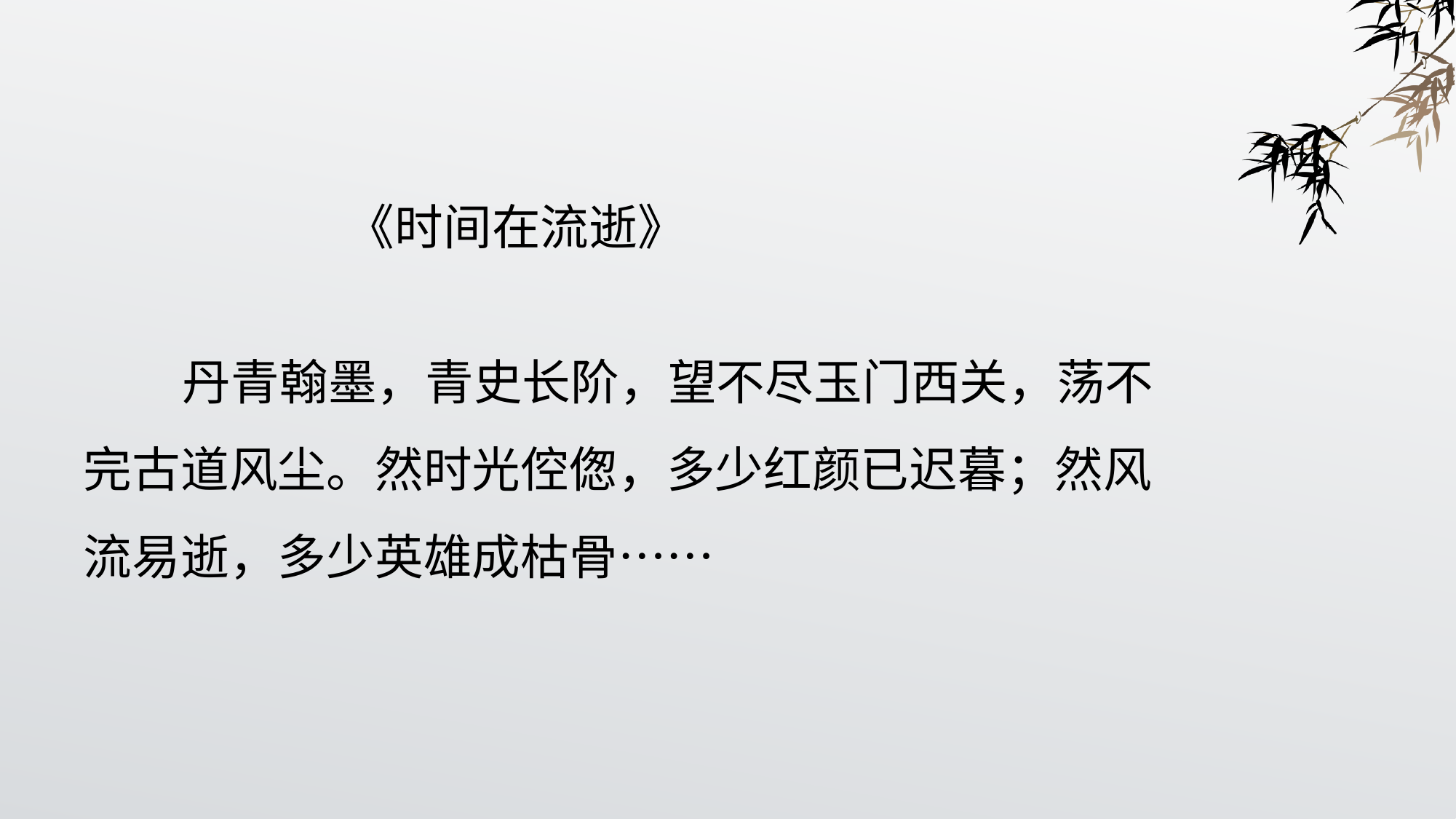

#
                       《时间在流逝》

        丹青翰墨，青史长阶，望不尽玉门西关，荡不完古道风尘。然时光倥偬，多少红颜已迟暮；然风流易逝，多少英雄成枯骨……